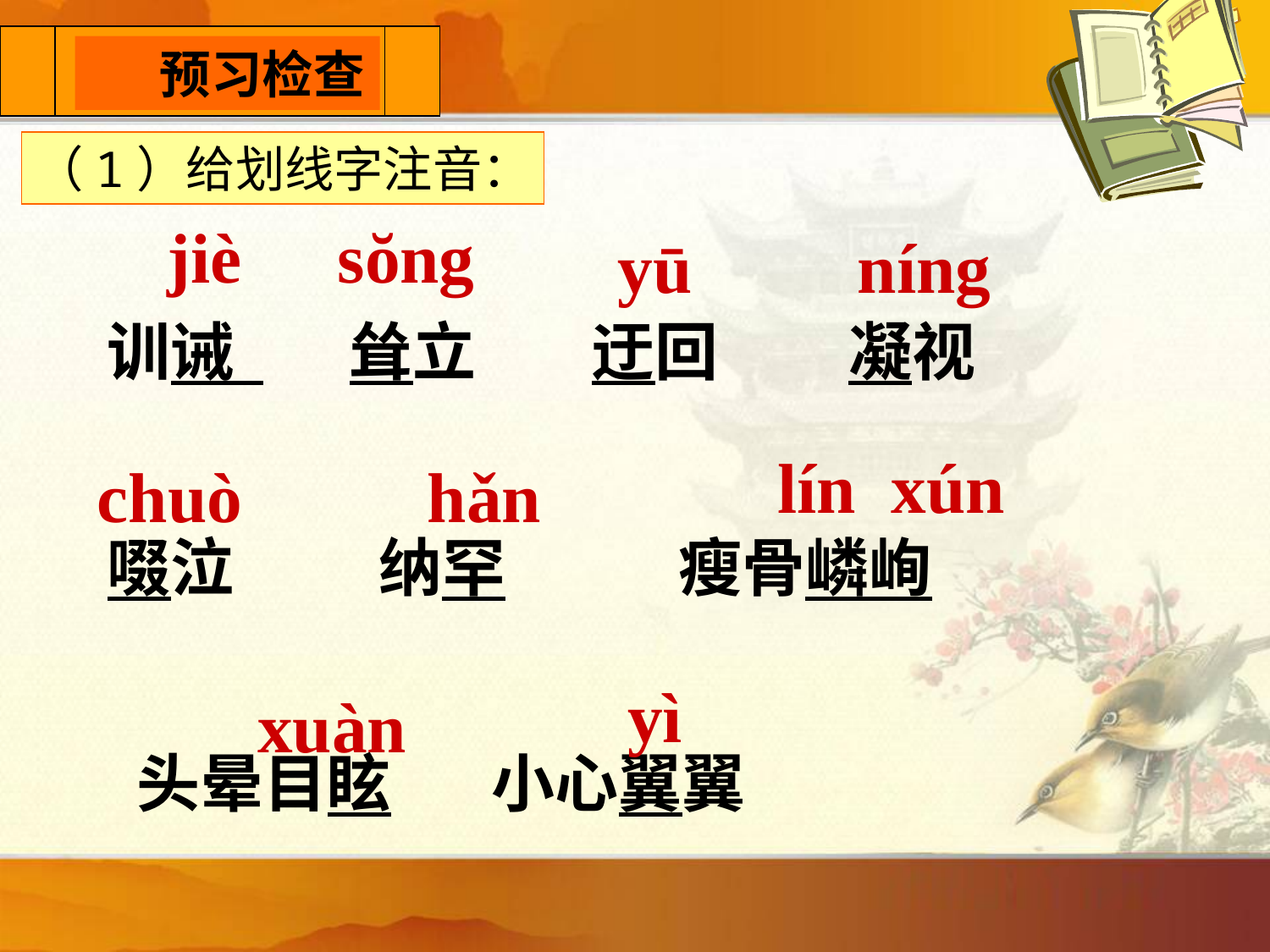

预习检查
 　预习检查
（1）给划线字注音：
jiè
sŏng
yū
níng
训诫        耸立        迂回         凝视

啜泣          纳罕            瘦骨嶙峋

 头晕目眩       小心翼翼
lín  xún
chuò
hǎn
yì
xuàn